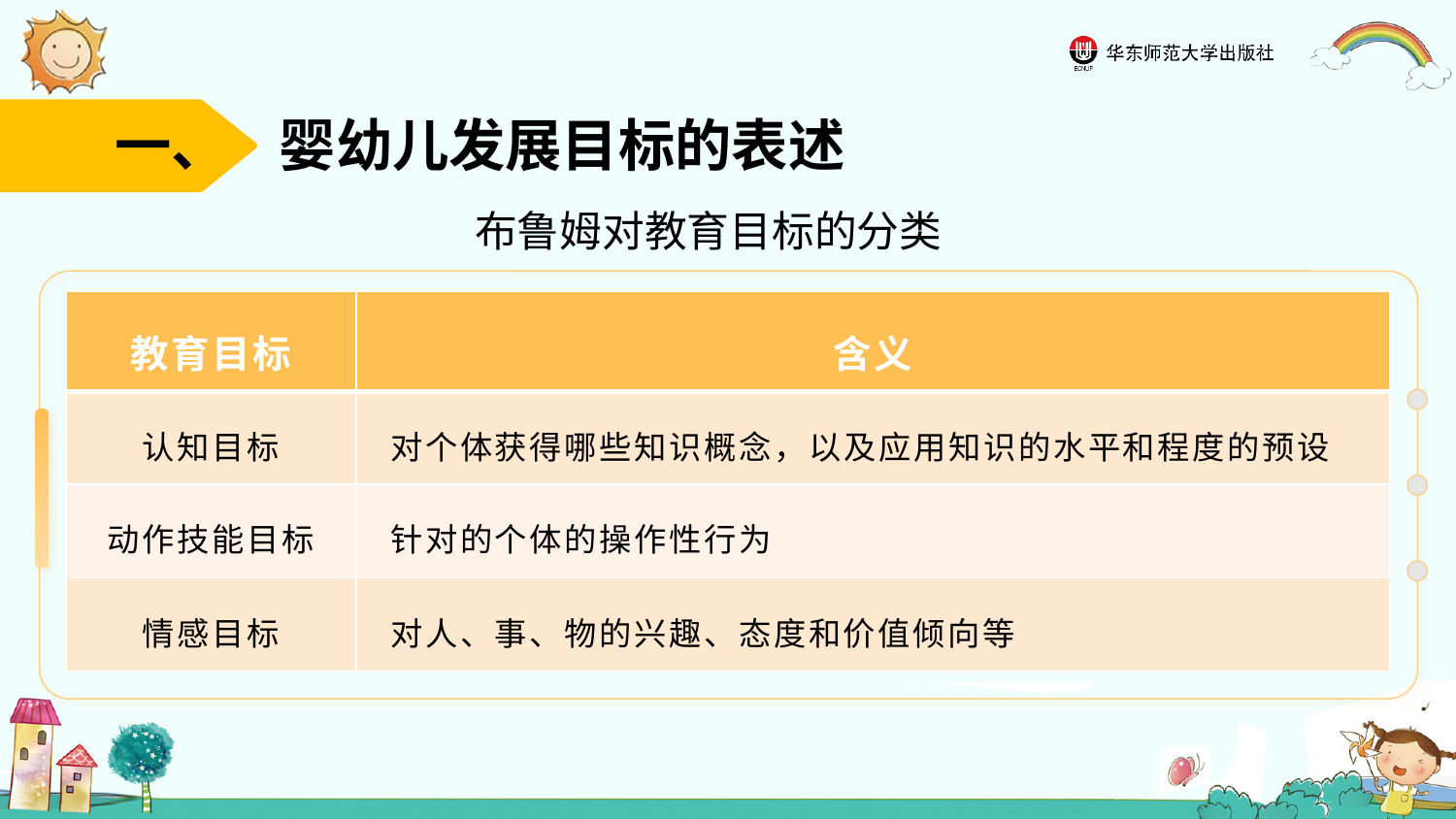

一、    婴幼儿发展目标的表述
布鲁姆对教育目标的分类

| 教育目标 | 含义 |
| --- | --- |
| 认知目标 | 对个体获得哪些知识概念，以及应用知识的水平和程度的预设 |
| 动作技能目标 | 针对的个体的操作性行为 |
| 情感目标 | 对人、事、物的兴趣、态度和价值倾向等 |